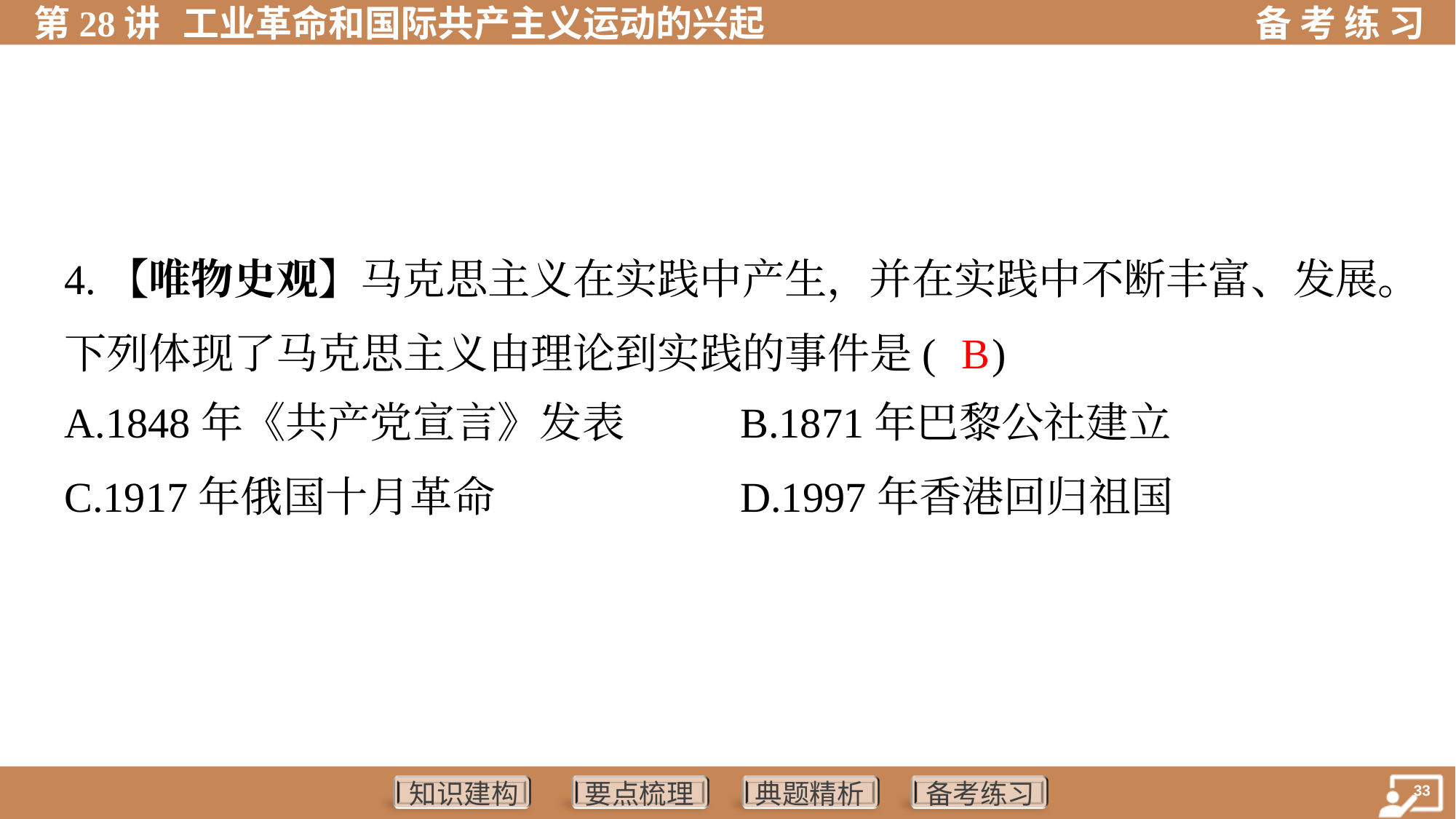

4.【唯物史观】马克思主义在实践中产生，并在实践中不断丰富、发展。
下列体现了马克思主义由理论到实践的事件是(     )
B
A.1848年《共产党宣言》发表	B.1871年巴黎公社建立
C.1917年俄国十月革命	D.1997年香港回归祖国